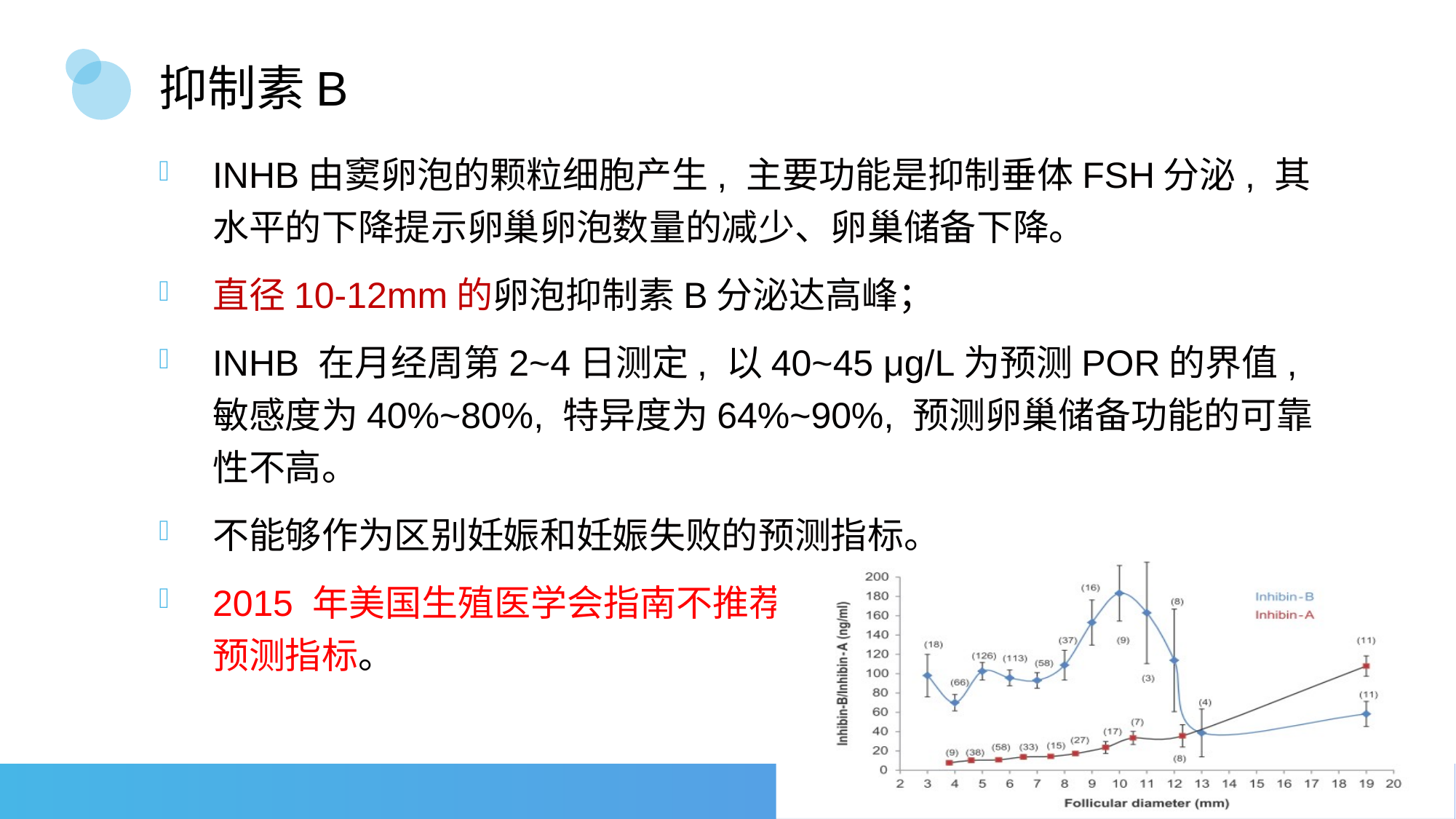

# 抑制素B
INHB由窦卵泡的颗粒细胞产生, 主要功能是抑制垂体FSH分泌, 其水平的下降提示卵巢卵泡数量的减少、卵巢储备下降。
直径10-12mm的卵泡抑制素B分泌达高峰；
INHB 在月经周第2~4日测定, 以40~45 μg/L为预测POR的界值, 敏感度为40%~80%, 特异度为64%~90%, 预测卵巢储备功能的可靠性不高。
不能够作为区别妊娠和妊娠失败的预测指标。
2015 年美国生殖医学会指南不推荐 INH B 作为卵巢储备功能低下的预测指标。